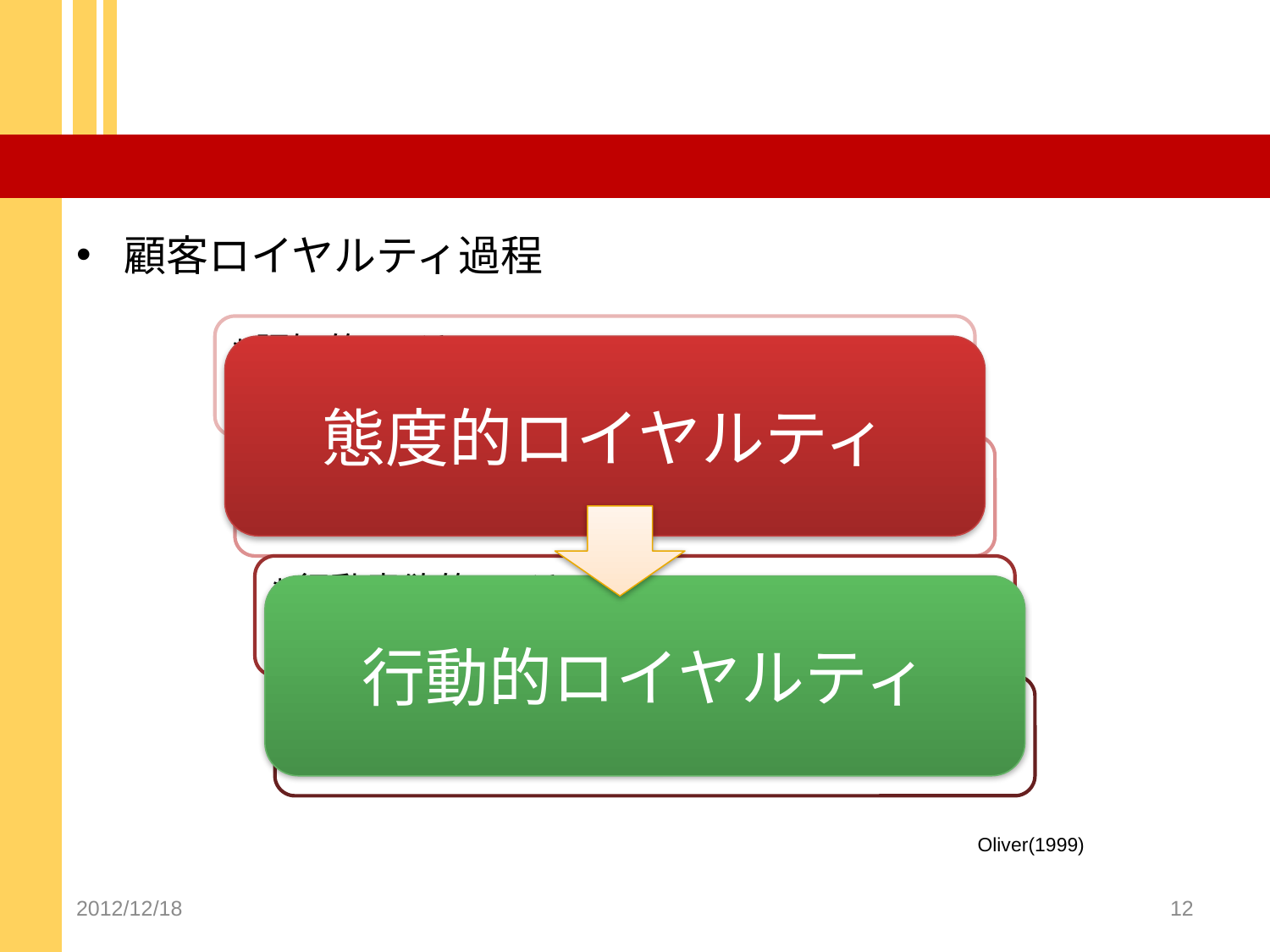

#

顧客ロイヤルティ過程
*認知的ロイヤルティ
　　他の代替案よりも「好ましい」と認知
態度的ロイヤルティ

*感情的ロイヤルティ
　　満足の累積により快感情を形成

*行動意欲的ロイヤルティ
　　次回の利用を望んでいる状態
行動的ロイヤルティ

*行動的ロイヤルティ
　　利用を実行に移す
Oliver(1999)
2012/12/18
12